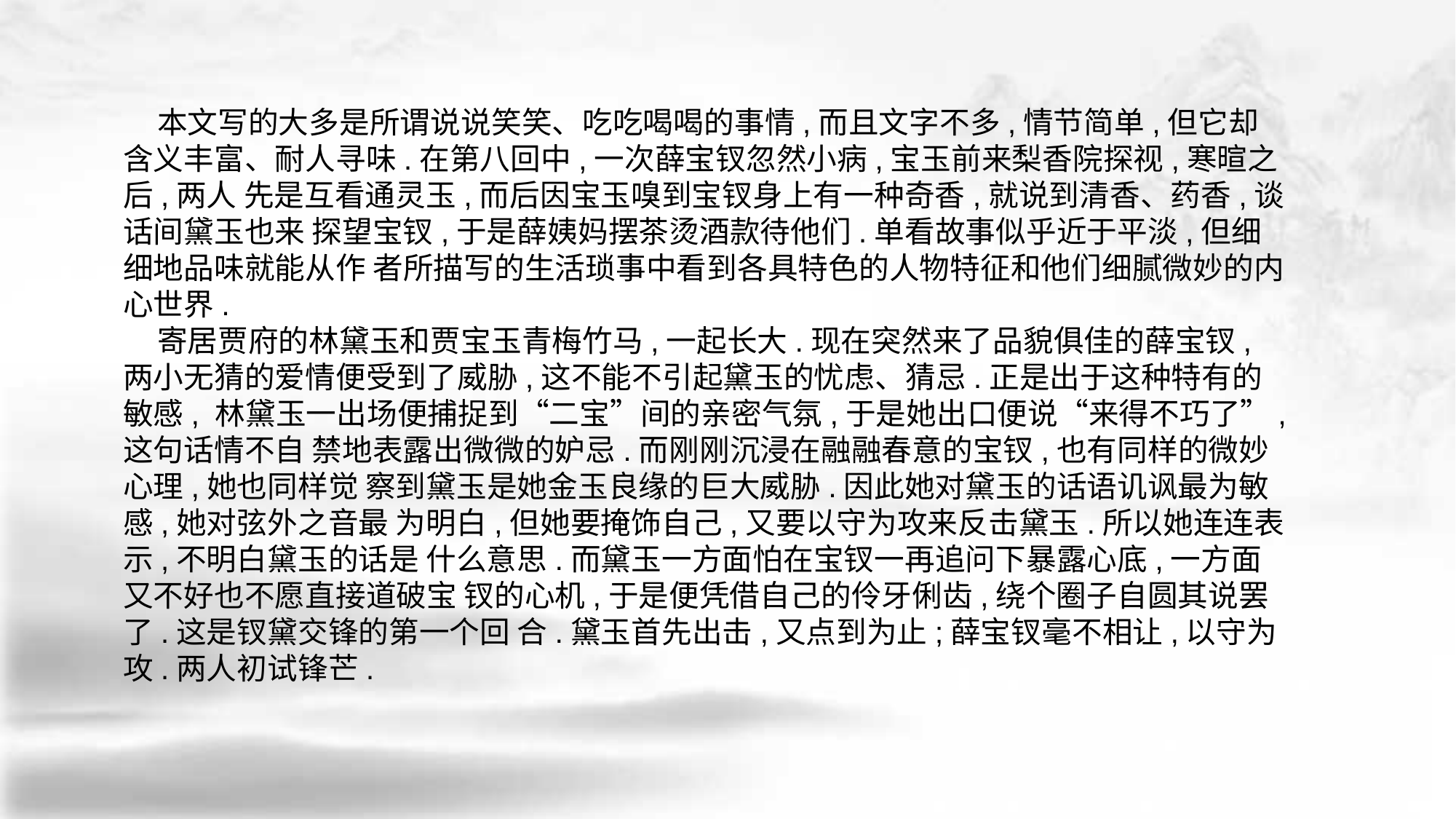

本文写的大多是所谓说说笑笑、吃吃喝喝的事情,而且文字不多,情节简单,但它却含义丰富、耐人寻味.在第八回中,一次薛宝钗忽然小病,宝玉前来梨香院探视,寒暄之后,两人 先是互看通灵玉,而后因宝玉嗅到宝钗身上有一种奇香,就说到清香、药香,谈话间黛玉也来 探望宝钗,于是薛姨妈摆茶烫酒款待他们.单看故事似乎近于平淡,但细细地品味就能从作 者所描写的生活琐事中看到各具特色的人物特征和他们细腻微妙的内心世界.
    寄居贾府的林黛玉和贾宝玉青梅竹马,一起长大.现在突然来了品貌俱佳的薛宝钗,两小无猜的爱情便受到了威胁,这不能不引起黛玉的忧虑、猜忌.正是出于这种特有的敏感, 林黛玉一出场便捕捉到“二宝”间的亲密气氛,于是她出口便说“来得不巧了”,这句话情不自 禁地表露出微微的妒忌.而刚刚沉浸在融融春意的宝钗,也有同样的微妙心理,她也同样觉 察到黛玉是她金玉良缘的巨大威胁.因此她对黛玉的话语讥讽最为敏感,她对弦外之音最 为明白,但她要掩饰自己,又要以守为攻来反击黛玉.所以她连连表示,不明白黛玉的话是 什么意思.而黛玉一方面怕在宝钗一再追问下暴露心底,一方面又不好也不愿直接道破宝 钗的心机,于是便凭借自己的伶牙俐齿,绕个圈子自圆其说罢了.这是钗黛交锋的第一个回 合.黛玉首先出击,又点到为止;薛宝钗毫不相让,以守为攻.两人初试锋芒.